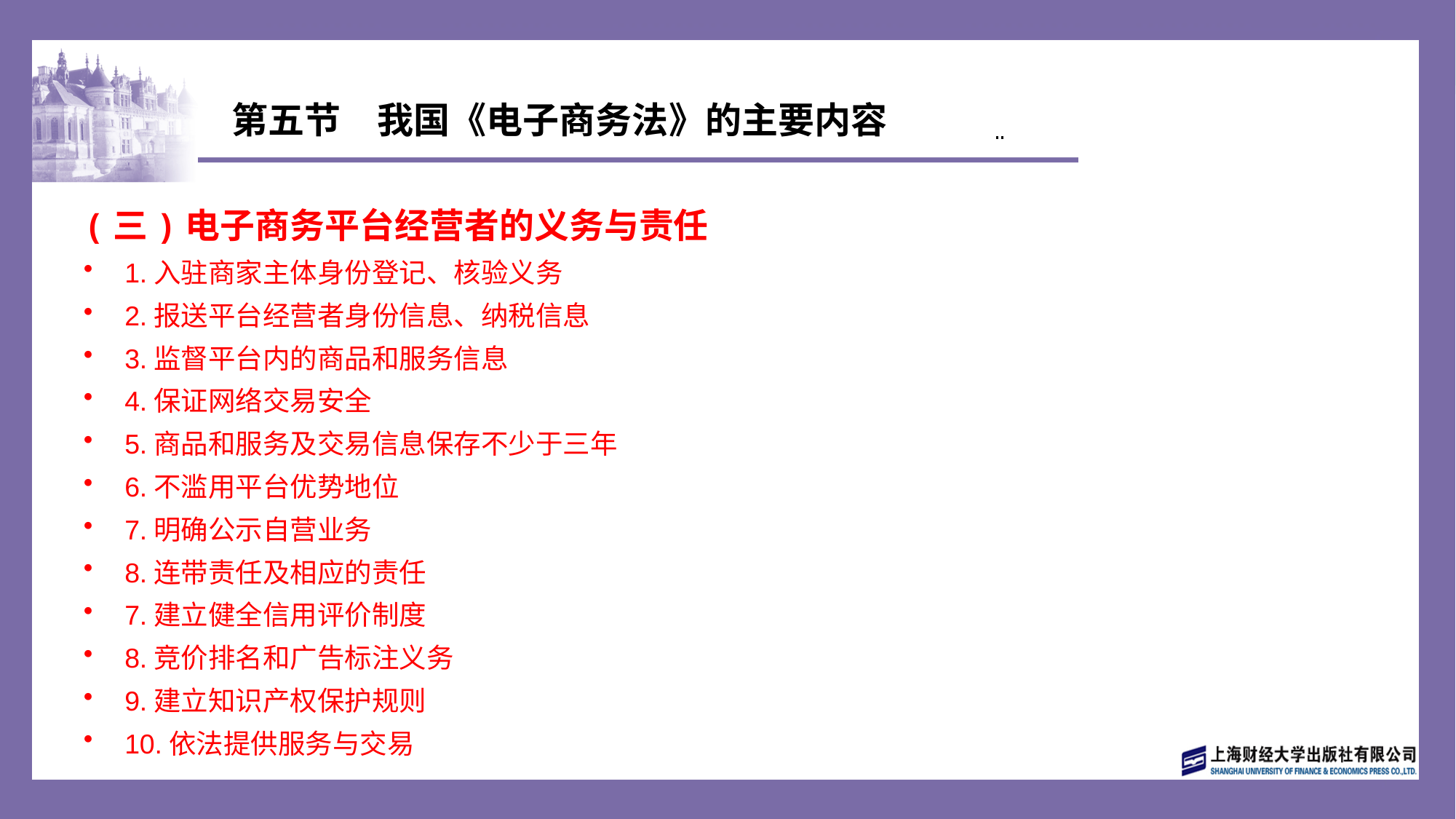

# 第五节　我国《电子商务法》的主要内容
(三)电子商务平台经营者的义务与责任
1.入驻商家主体身份登记、核验义务
2.报送平台经营者身份信息、纳税信息
3.监督平台内的商品和服务信息
4.保证网络交易安全
5.商品和服务及交易信息保存不少于三年
6.不滥用平台优势地位
7.明确公示自营业务
8.连带责任及相应的责任
7.建立健全信用评价制度
8.竞价排名和广告标注义务
9.建立知识产权保护规则
10.依法提供服务与交易